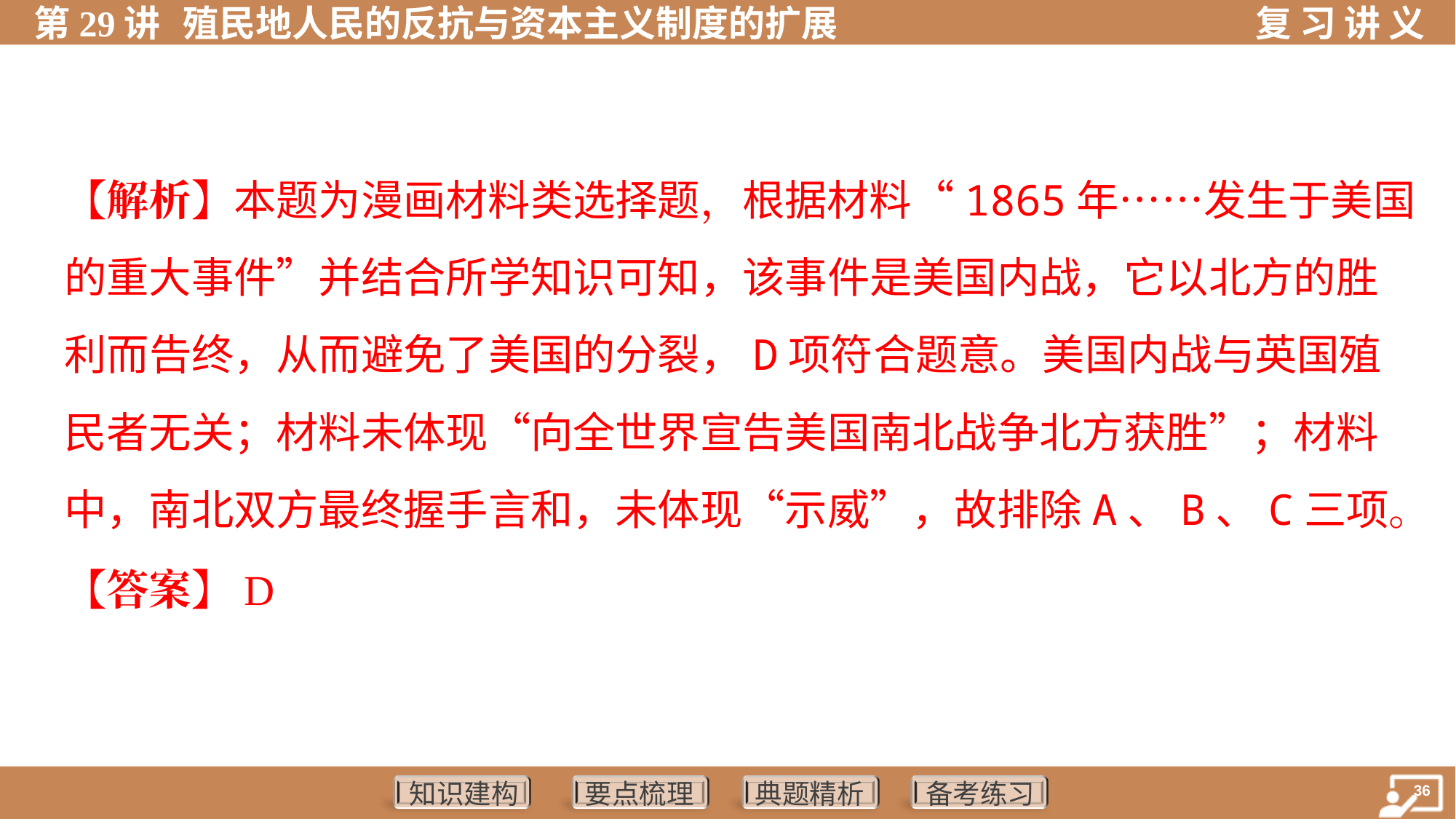

【解析】本题为漫画材料类选择题，根据材料“1865年……发生于美国
的重大事件”并结合所学知识可知，该事件是美国内战，它以北方的胜
利而告终，从而避免了美国的分裂，D项符合题意。美国内战与英国殖
民者无关；材料未体现“向全世界宣告美国南北战争北方获胜”；材料
中，南北双方最终握手言和，未体现“示威”，故排除A、B、C三项。

【答案】D